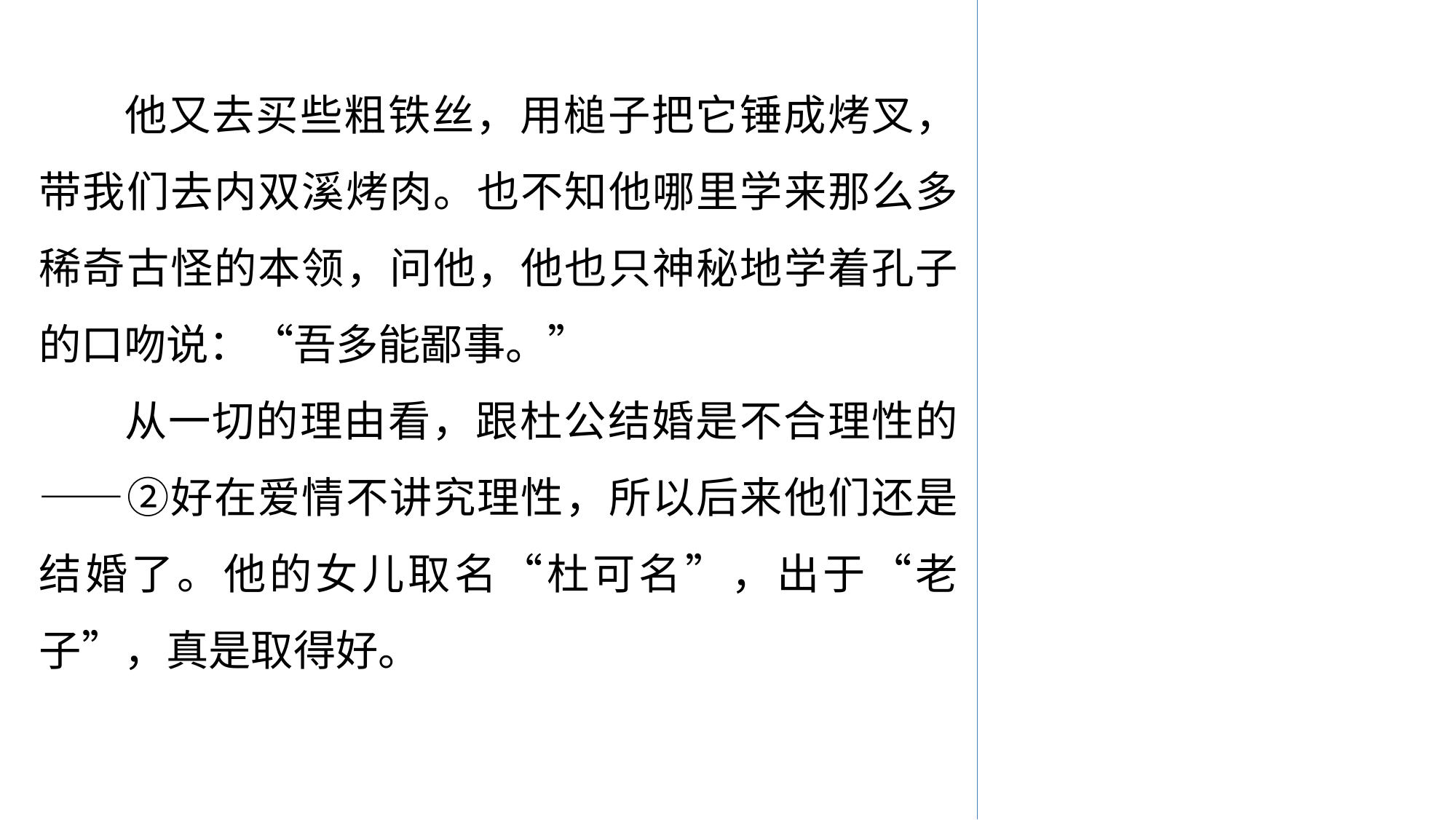

他又去买些粗铁丝，用槌子把它锤成烤叉，带我们去内双溪烤肉。也不知他哪里学来那么多稀奇古怪的本领，问他，他也只神秘地学着孔子的口吻说：“吾多能鄙事。”
从一切的理由看，跟杜公结婚是不合理性的——②好在爱情不讲究理性，所以后来他们还是结婚了。他的女儿取名“杜可名”，出于“老子”，真是取得好。